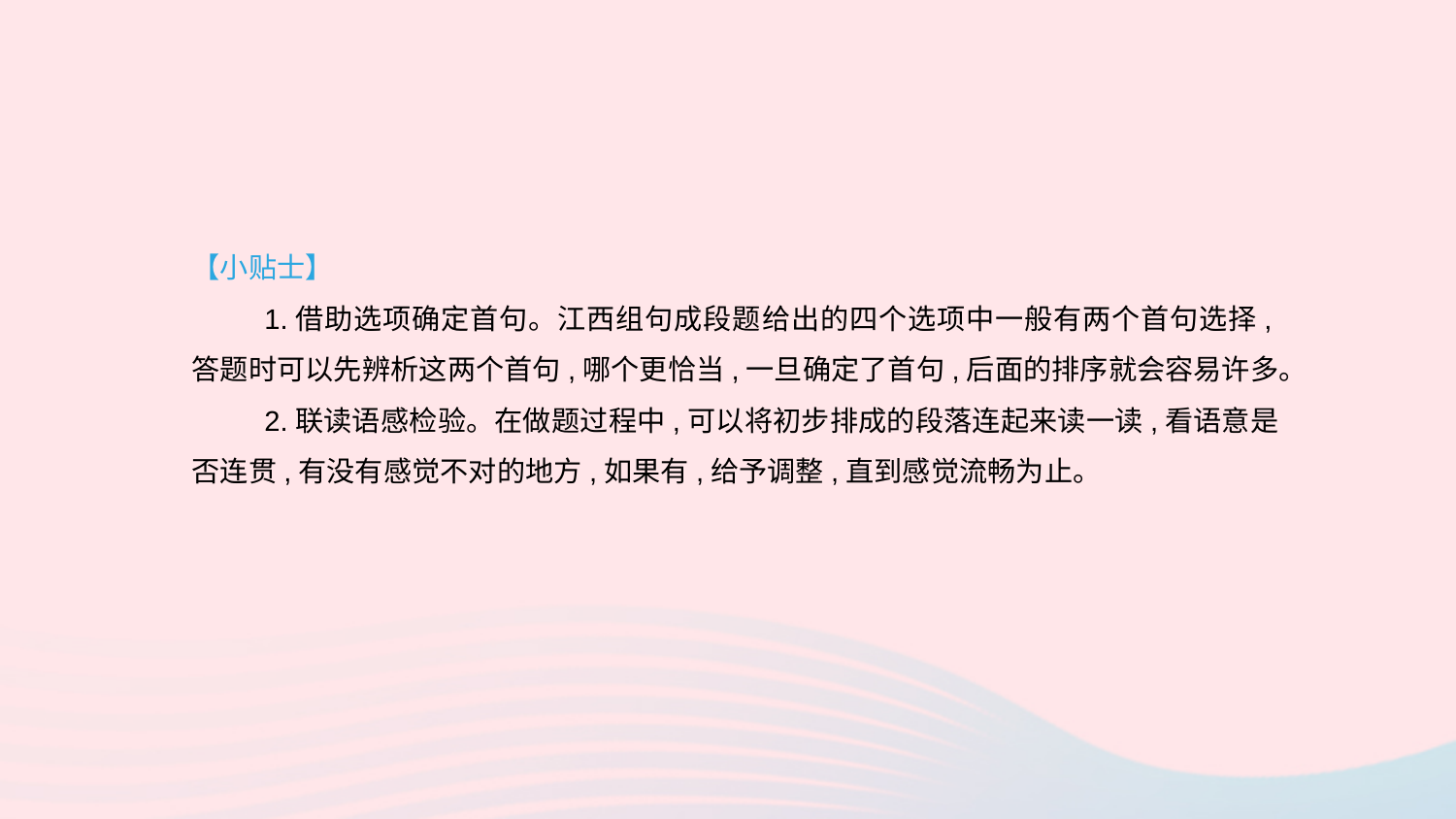

【小贴士】
1.借助选项确定首句。江西组句成段题给出的四个选项中一般有两个首句选择,答题时可以先辨析这两个首句,哪个更恰当,一旦确定了首句,后面的排序就会容易许多。
2.联读语感检验。在做题过程中,可以将初步排成的段落连起来读一读,看语意是否连贯,有没有感觉不对的地方,如果有,给予调整,直到感觉流畅为止。